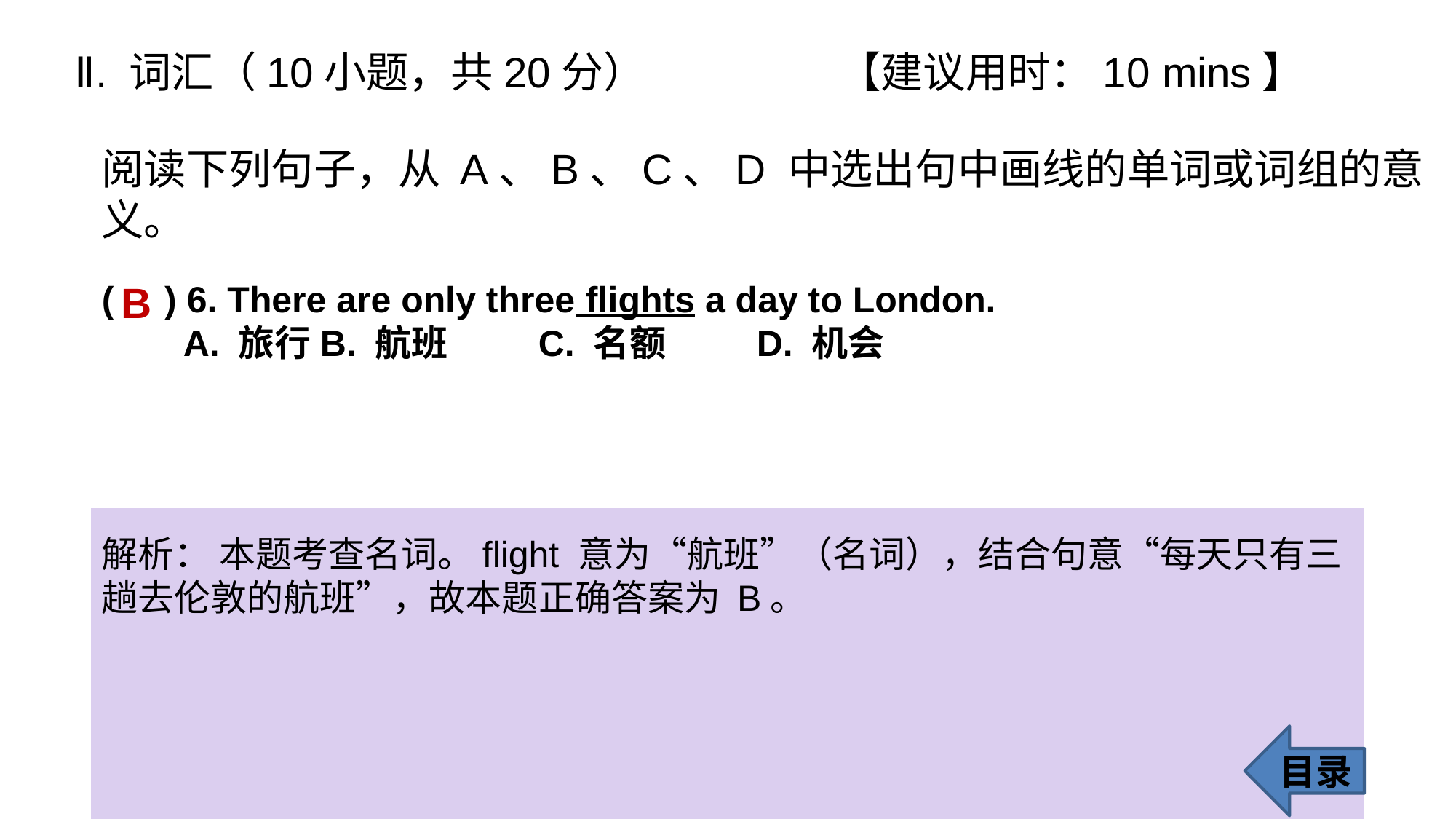

Ⅱ. 词汇（10小题，共20分） 		【建议用时：10 mins】
阅读下列句子，从 A、B、C、D 中选出句中画线的单词或词组的意义。
(     ) 6. There are only three flights a day to London.
        A. 旅行 	B. 航班 	C. 名额 	D. 机会
B

解析： 本题考查名词。flight 意为“航班”（名词），结合句意“每天只有三趟去伦敦的航班”，故本题正确答案为 B。
目录
10